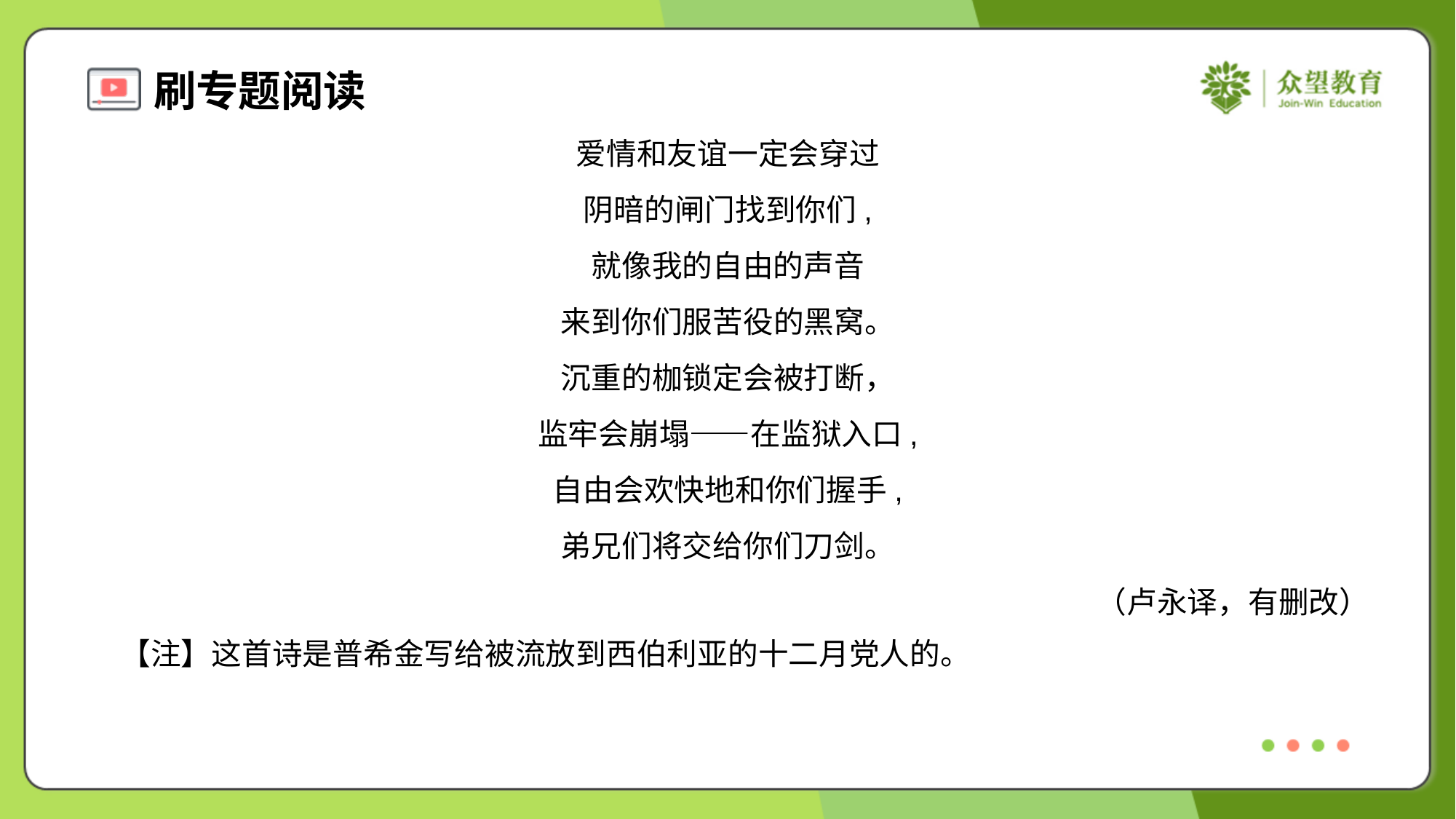

爱情和友谊一定会穿过
阴暗的闸门找到你们,
就像我的自由的声音
来到你们服苦役的黑窝。
沉重的枷锁定会被打断，
监牢会崩塌——在监狱入口,
自由会欢快地和你们握手,
弟兄们将交给你们刀剑。
（卢永译，有删改）
    【注】这首诗是普希金写给被流放到西伯利亚的十二月党人的。